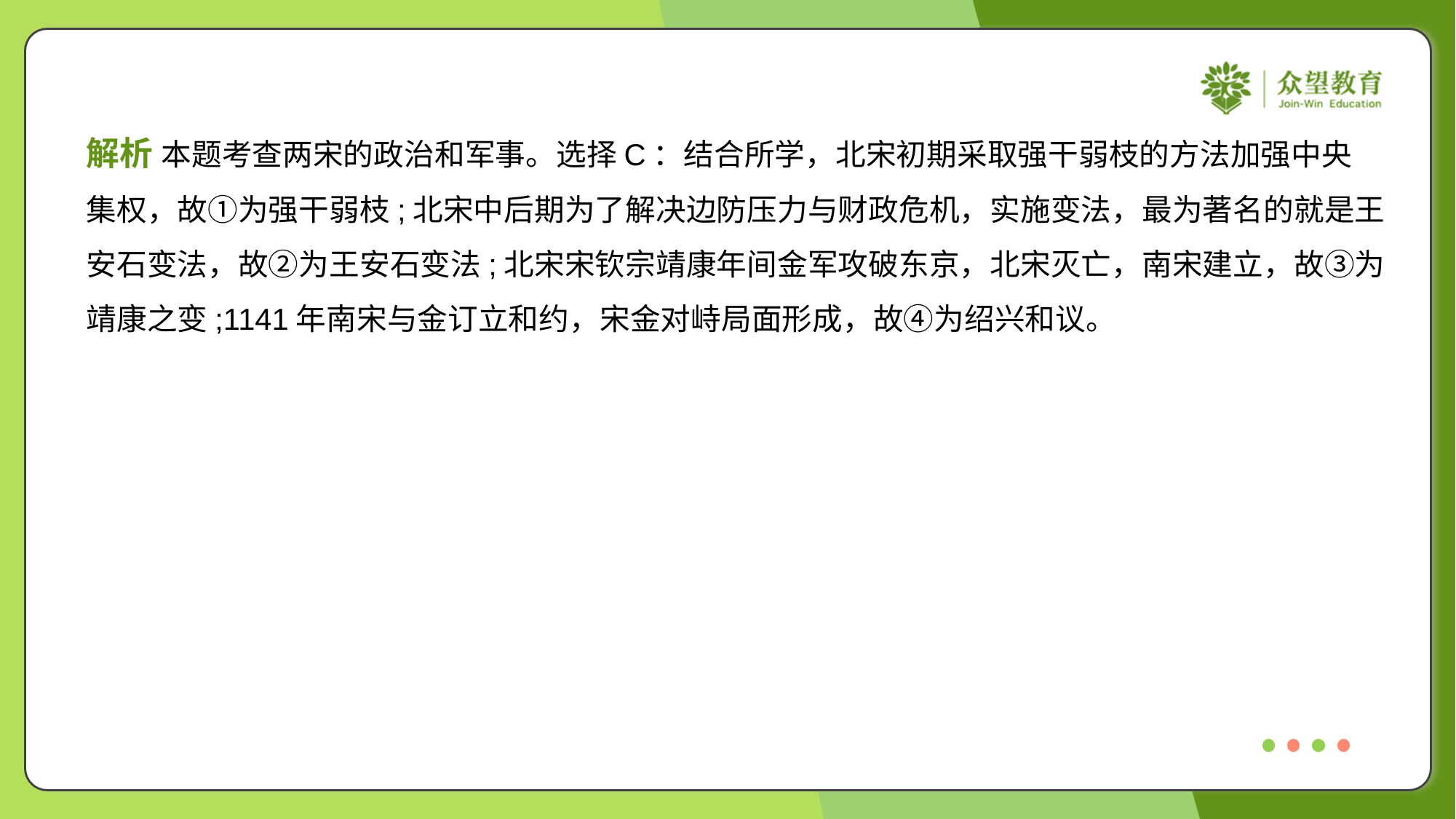

解析 本题考查两宋的政治和军事。选择C：结合所学，北宋初期采取强干弱枝的方法加强中央
集权，故①为强干弱枝;北宋中后期为了解决边防压力与财政危机，实施变法，最为著名的就是王
安石变法，故②为王安石变法;北宋宋钦宗靖康年间金军攻破东京，北宋灭亡，南宋建立，故③为
靖康之变;1141年南宋与金订立和约，宋金对峙局面形成，故④为绍兴和议。